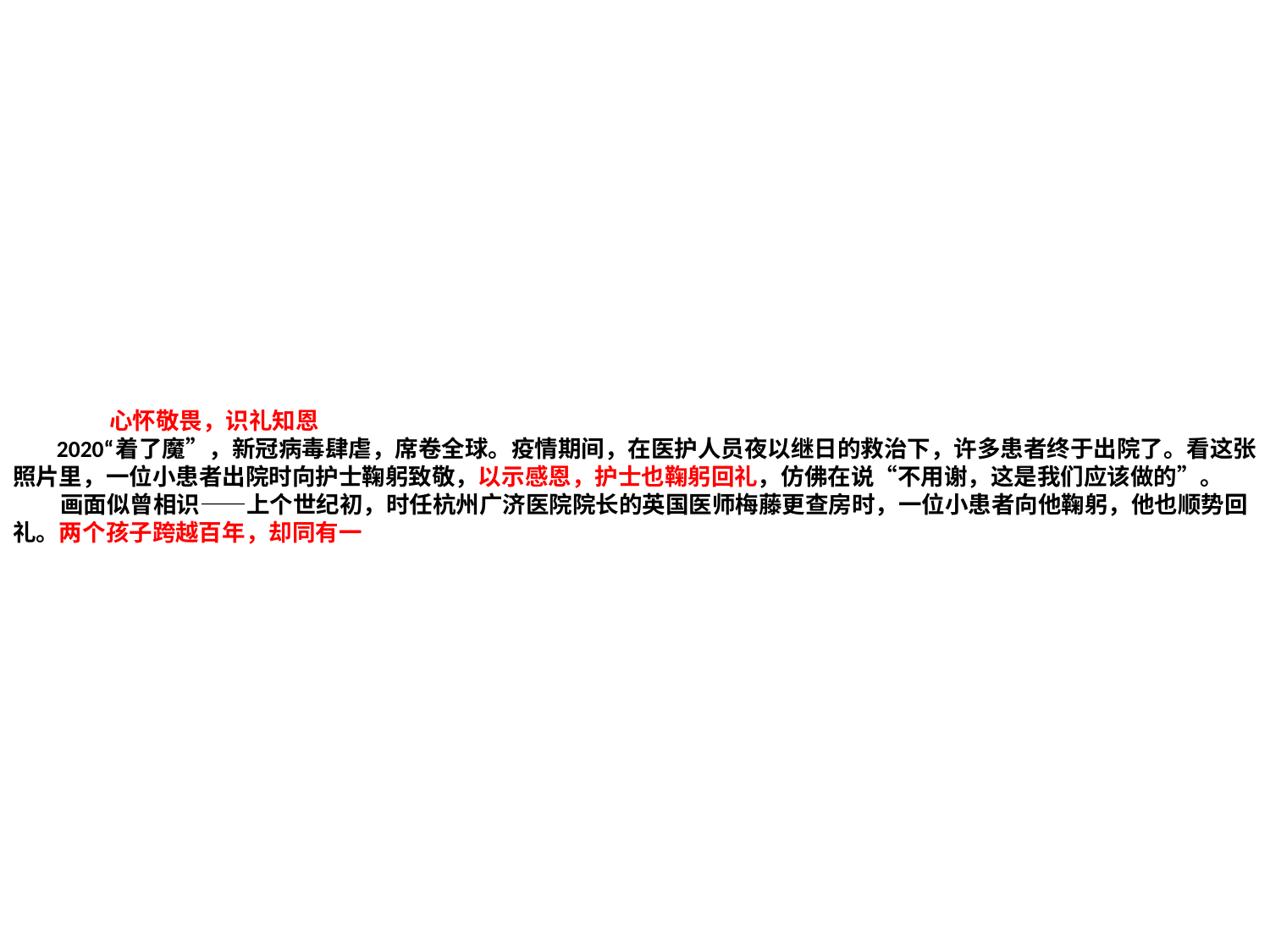

# 心怀敬畏，识礼知恩         2020“着了魔”，新冠病毒肆虐，席卷全球。疫情期间，在医护人员夜以继日的救治下，许多患者终于出院了。看这张照片里，一位小患者出院时向护士鞠躬致敬，以示感恩，护士也鞠躬回礼，仿佛在说“不用谢，这是我们应该做的”。          画面似曾相识——上个世纪初，时任杭州广济医院院长的英国医师梅藤更查房时，一位小患者向他鞠躬，他也顺势回礼。两个孩子跨越百年，却同有一